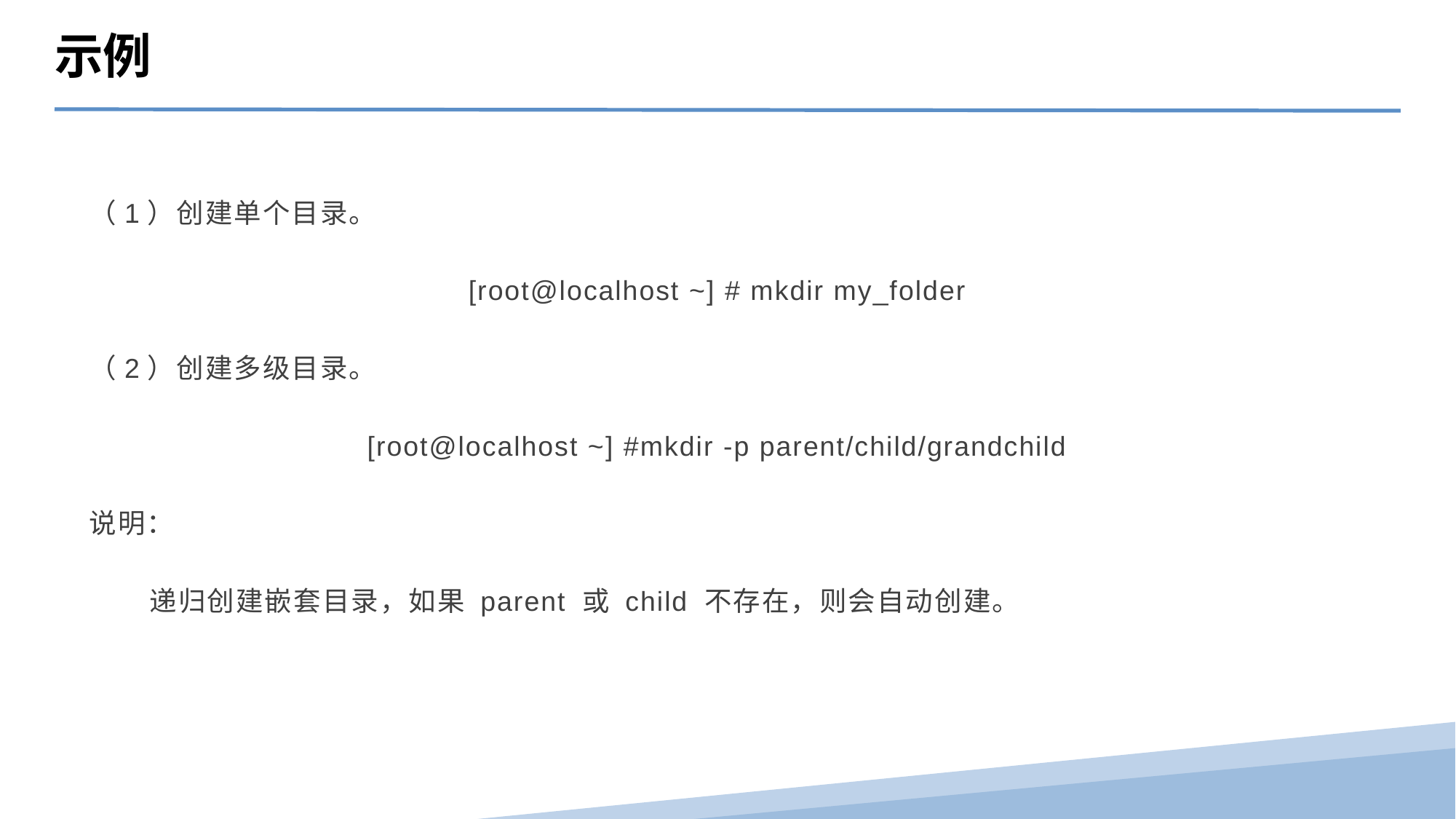

示例
（1）创建单个目录。
[root@localhost ~] # mkdir my_folder
（2）创建多级目录。
[root@localhost ~] #mkdir -p parent/child/grandchild
说明：
       递归创建嵌套目录，如果 parent 或 child 不存在，则会自动创建。